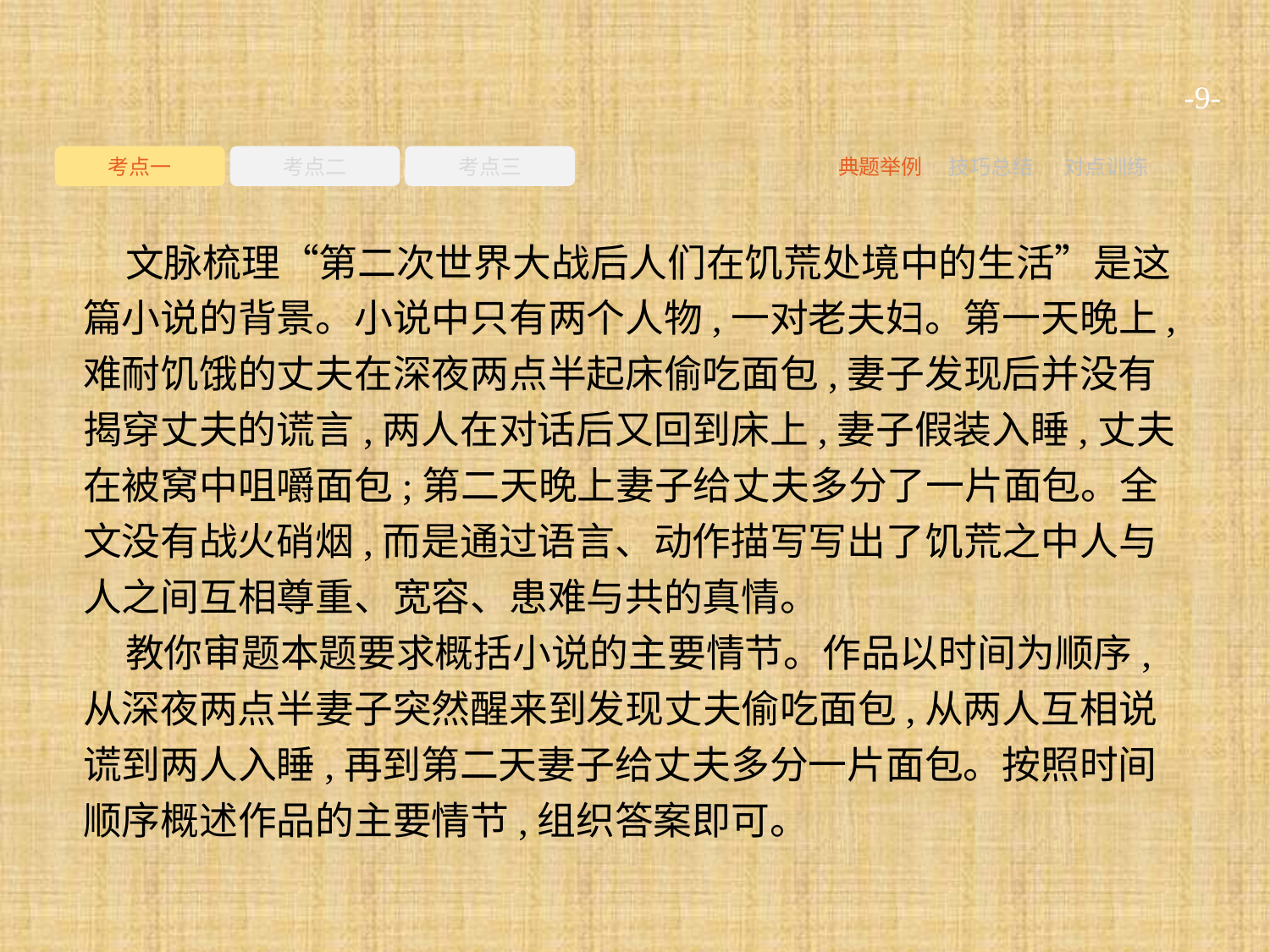

-9-
考点一
考点二
考点三
典题举例
技巧总结
对点训练
文脉梳理“第二次世界大战后人们在饥荒处境中的生活”是这篇小说的背景。小说中只有两个人物,一对老夫妇。第一天晚上,难耐饥饿的丈夫在深夜两点半起床偷吃面包,妻子发现后并没有揭穿丈夫的谎言,两人在对话后又回到床上,妻子假装入睡,丈夫在被窝中咀嚼面包;第二天晚上妻子给丈夫多分了一片面包。全文没有战火硝烟,而是通过语言、动作描写写出了饥荒之中人与人之间互相尊重、宽容、患难与共的真情。
教你审题本题要求概括小说的主要情节。作品以时间为顺序,从深夜两点半妻子突然醒来到发现丈夫偷吃面包,从两人互相说谎到两人入睡,再到第二天妻子给丈夫多分一片面包。按照时间顺序概述作品的主要情节,组织答案即可。